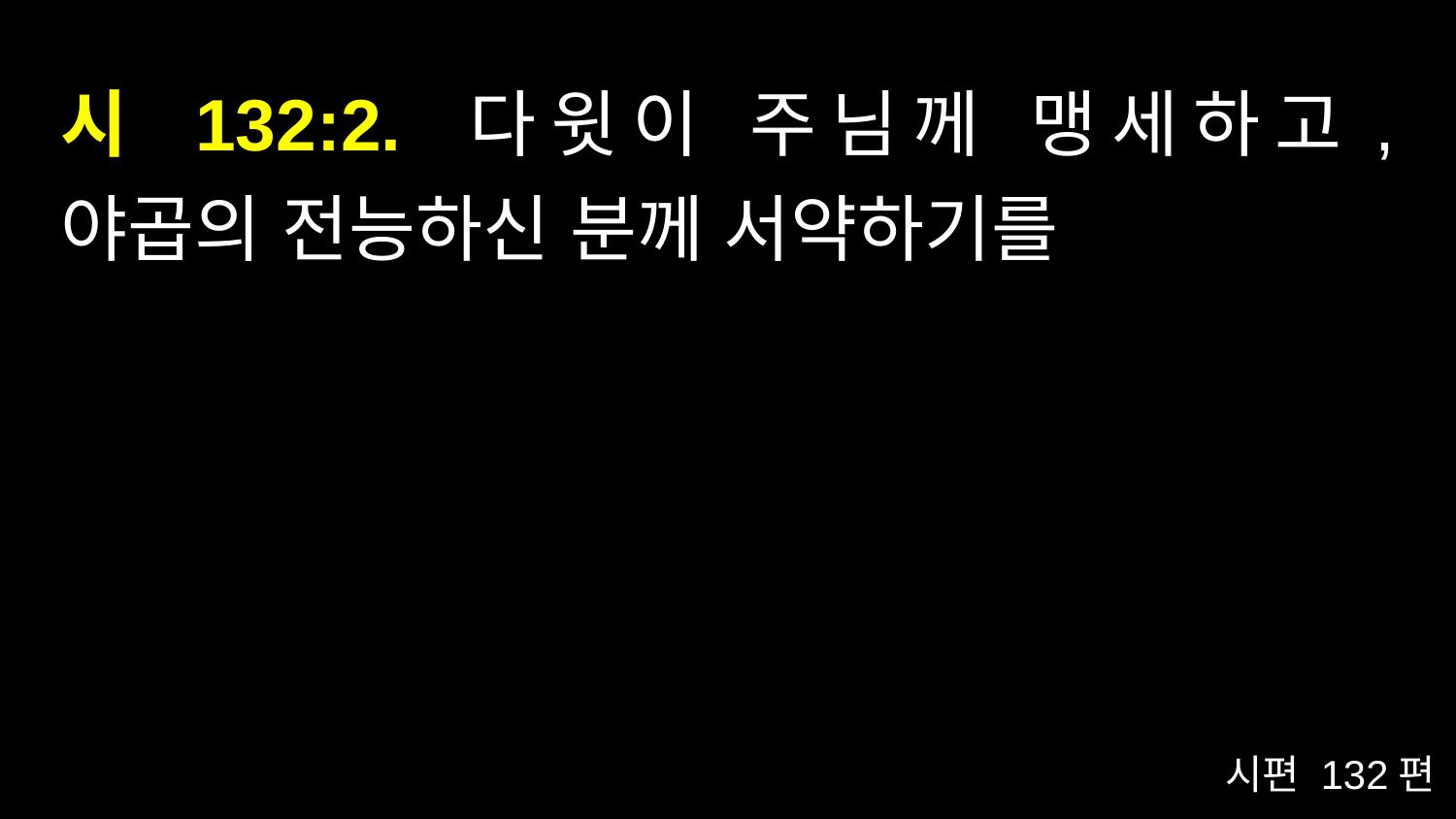

# 시 132:2. 다윗이 주님께 맹세하고, 야곱의 전능하신 분께 서약하기를
시편 132편